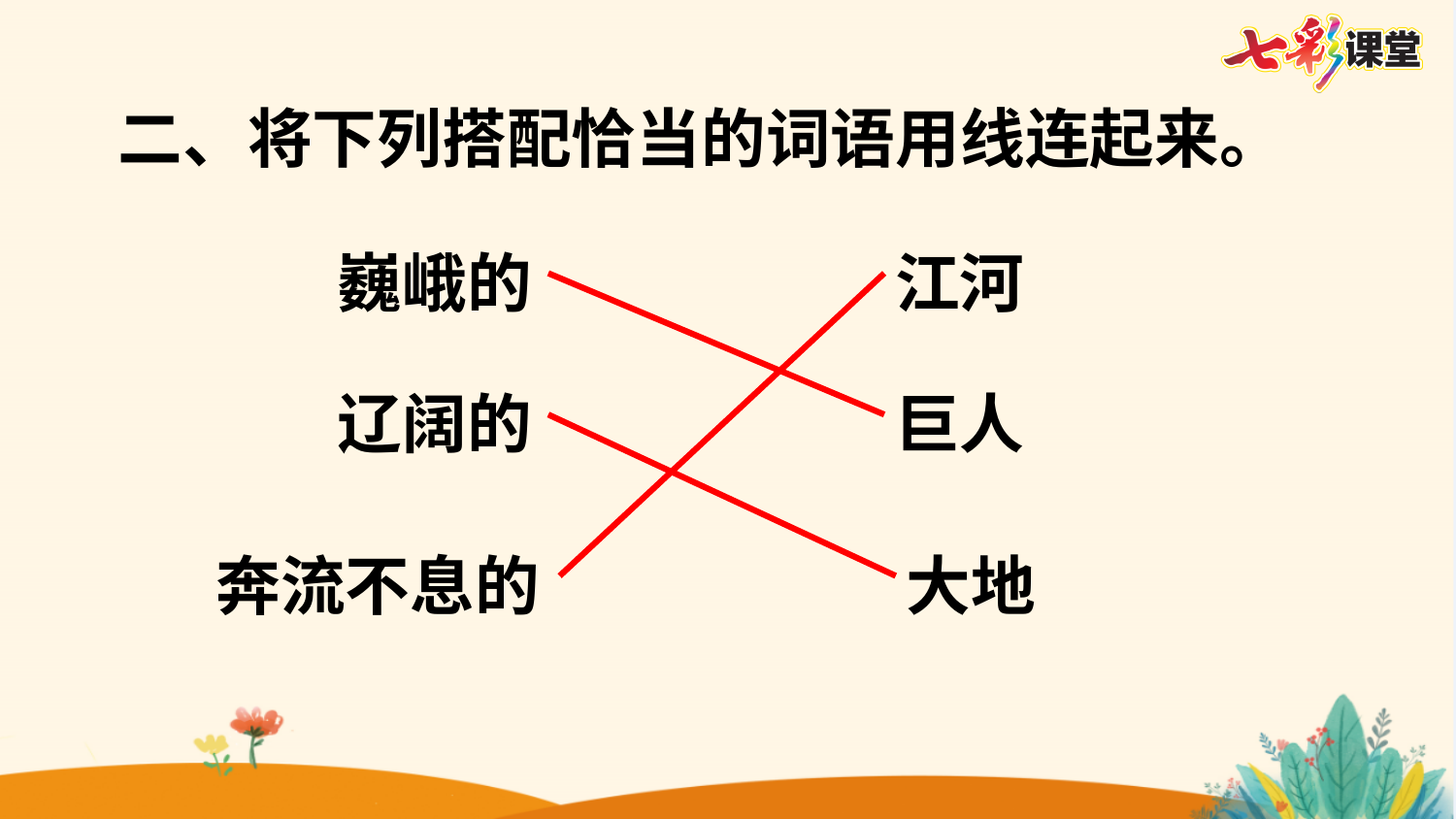

二、将下列搭配恰当的词语用线连起来。
巍峨的
江河
辽阔的
巨人
大地
奔流不息的